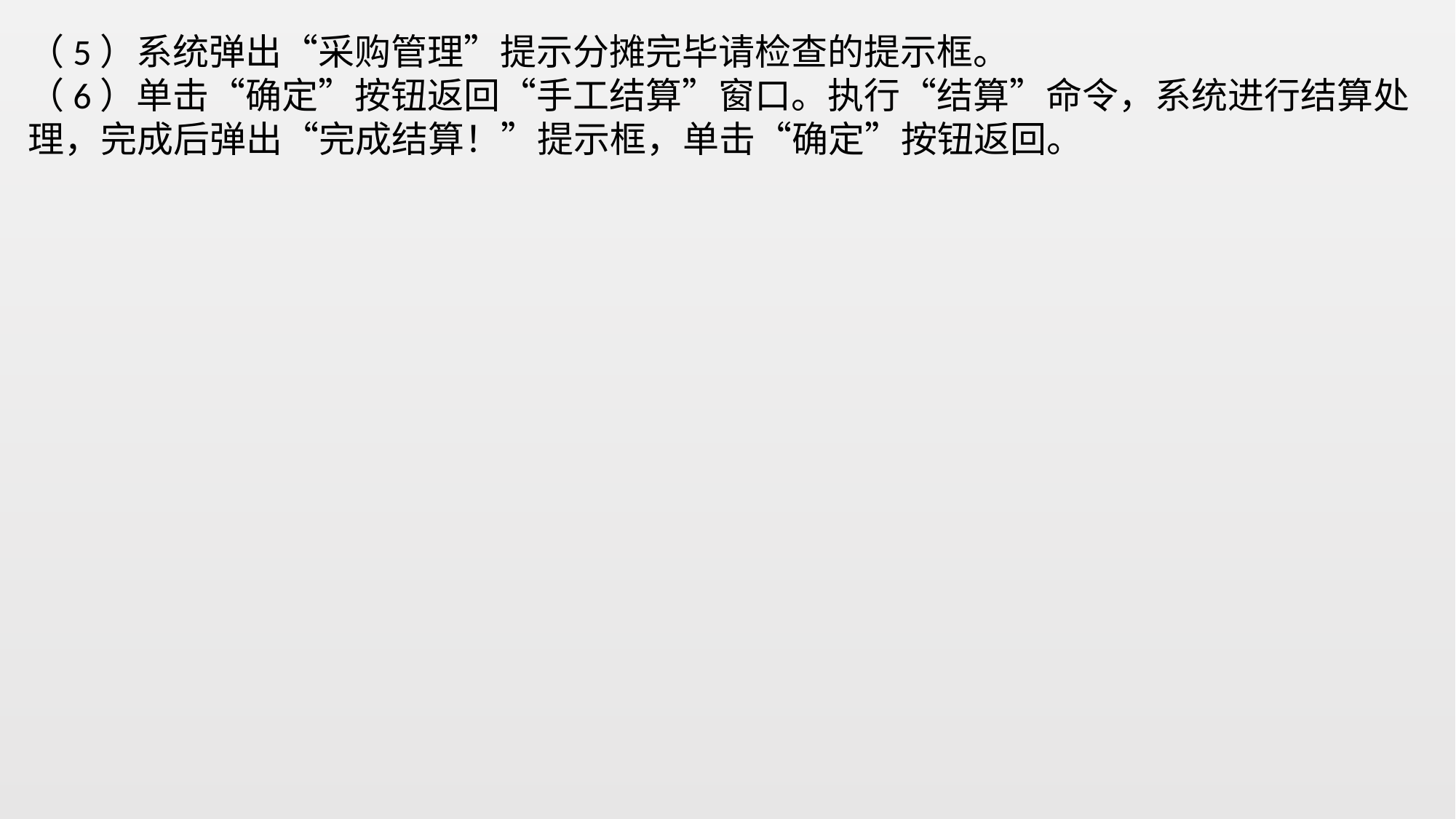

（5）系统弹出“采购管理”提示分摊完毕请检查的提示框。
（6）单击“确定”按钮返回“手工结算”窗口。执行“结算”命令，系统进行结算处理，完成后弹出“完成结算！”提示框，单击“确定”按钮返回。